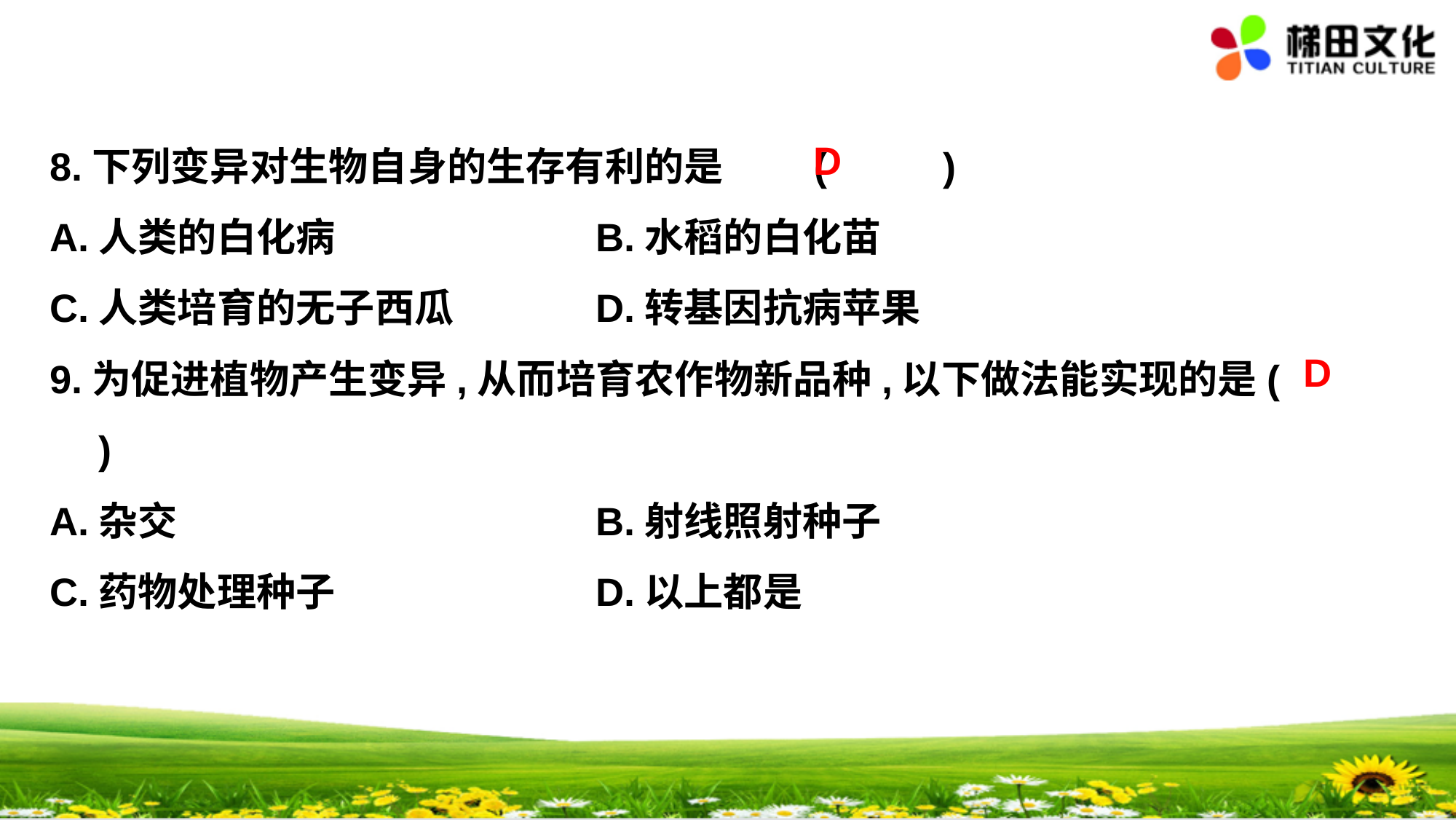

D
8.下列变异对生物自身的生存有利的是	(　  　)
A.人类的白化病			B.水稻的白化苗
C.人类培育的无子西瓜		D.转基因抗病苹果
9.为促进植物产生变异,从而培育农作物新品种,以下做法能实现的是(　  　)
A.杂交				B.射线照射种子
C.药物处理种子			D.以上都是
D